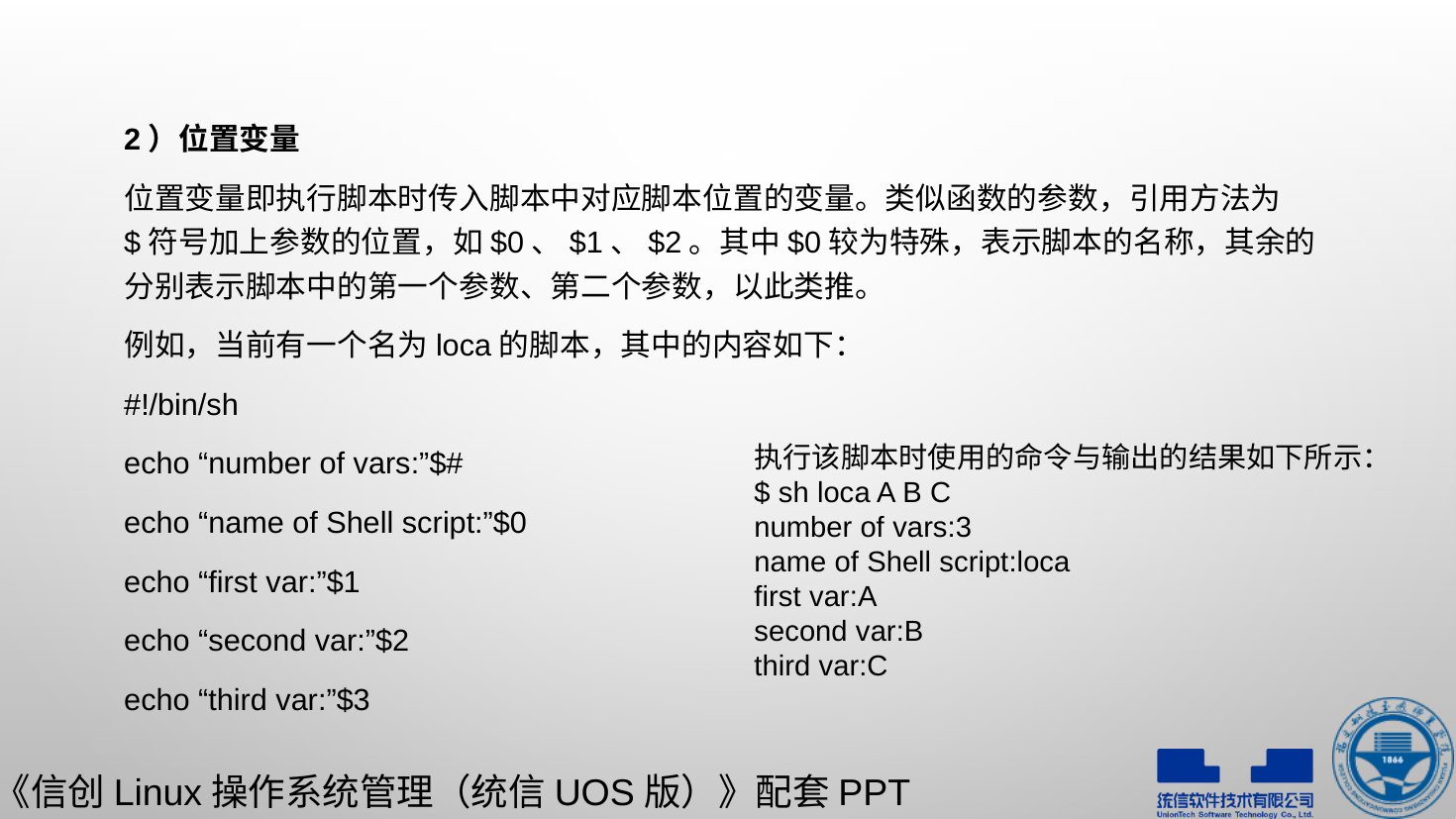

2）位置变量
位置变量即执行脚本时传入脚本中对应脚本位置的变量。类似函数的参数，引用方法为$符号加上参数的位置，如$0、$1、$2。其中$0较为特殊，表示脚本的名称，其余的分别表示脚本中的第一个参数、第二个参数，以此类推。
例如，当前有一个名为loca的脚本，其中的内容如下：
#!/bin/sh
echo “number of vars:”$#
echo “name of Shell script:”$0
echo “first var:”$1
echo “second var:”$2
echo “third var:”$3

执行该脚本时使用的命令与输出的结果如下所示：
$ sh loca A B C
number of vars:3
name of Shell script:loca
first var:A
second var:B
third var:C